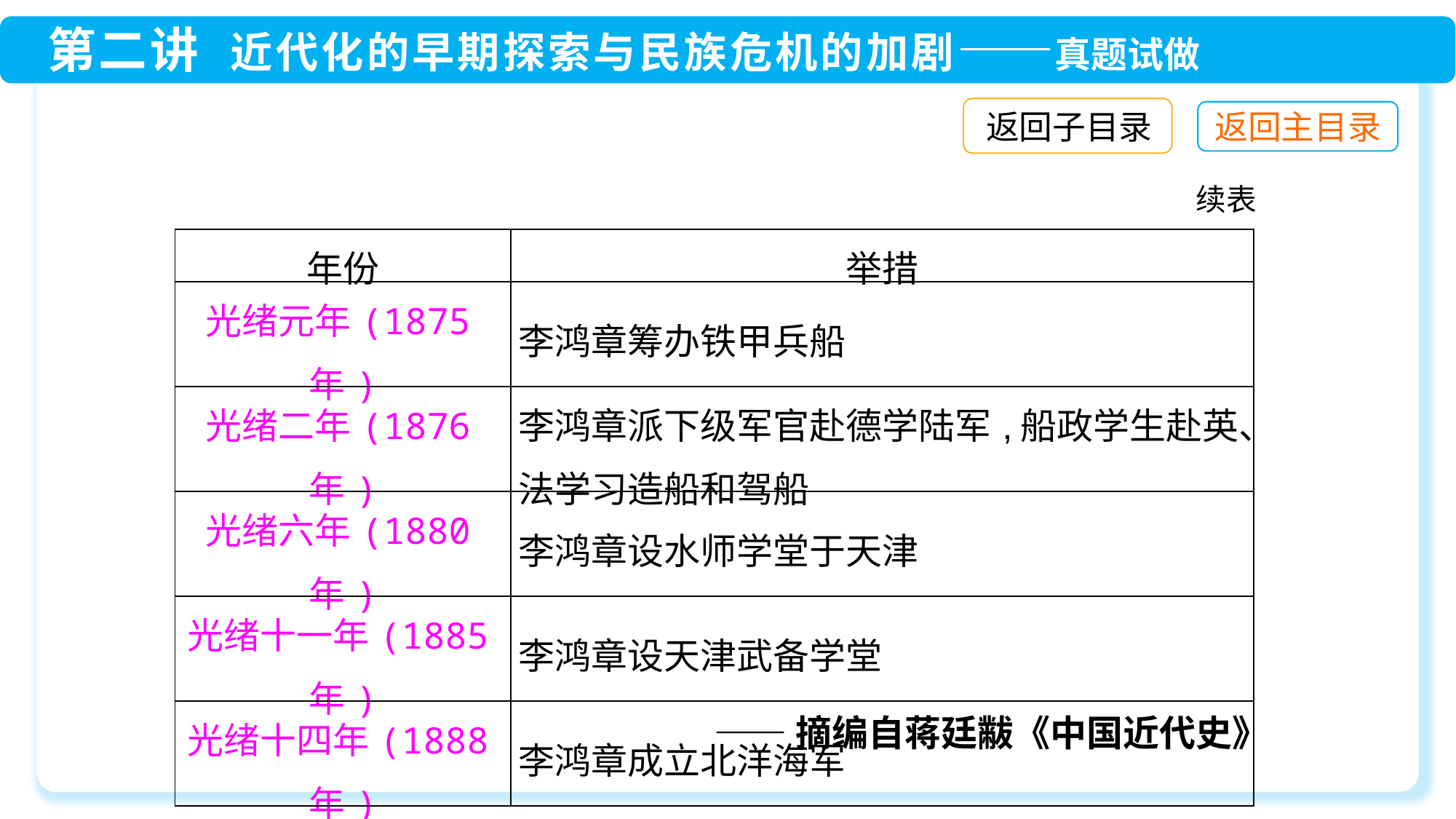

返回子目录
续表
| 年份 | 举措 |
| --- | --- |
| 光绪元年(1875年) | 李鸿章筹办铁甲兵船 |
| 光绪二年(1876年) | 李鸿章派下级军官赴德学陆军,船政学生赴英、法学习造船和驾船 |
| 光绪六年(1880年) | 李鸿章设水师学堂于天津 |
| 光绪十一年(1885年) | 李鸿章设天津武备学堂 |
| 光绪十四年(1888年) | 李鸿章成立北洋海军 |

——摘编自蒋廷黻《中国近代史》